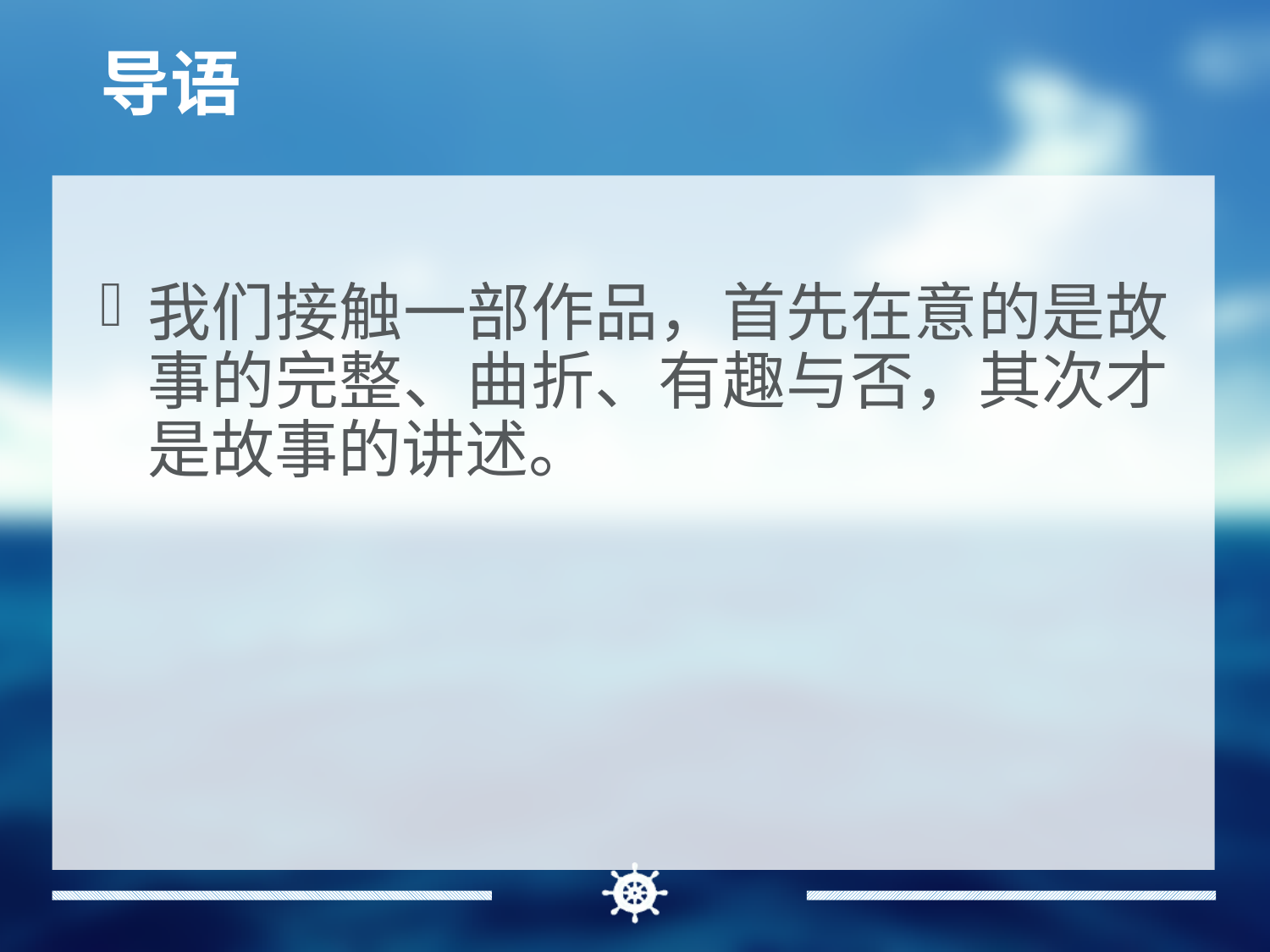

# 导语

我们接触一部作品，首先在意的是故事的完整、曲折、有趣与否，其次才是故事的讲述。